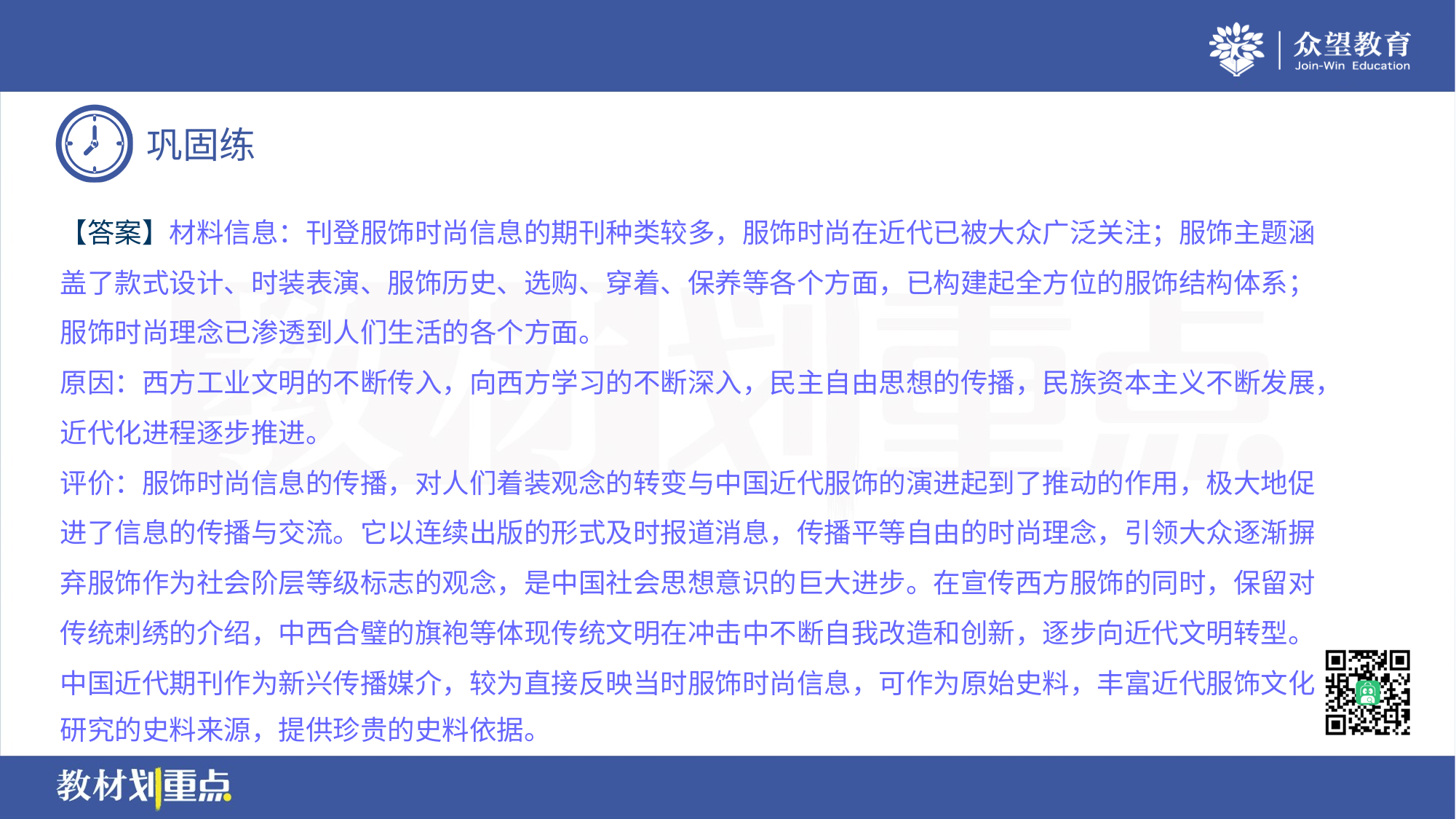

【答案】材料信息：刊登服饰时尚信息的期刊种类较多，服饰时尚在近代已被大众广泛关注；服饰主题涵
盖了款式设计、时装表演、服饰历史、选购、穿着、保养等各个方面，已构建起全方位的服饰结构体系；
服饰时尚理念已渗透到人们生活的各个方面。
原因：西方工业文明的不断传入，向西方学习的不断深入，民主自由思想的传播，民族资本主义不断发展，
近代化进程逐步推进。
评价：服饰时尚信息的传播，对人们着装观念的转变与中国近代服饰的演进起到了推动的作用，极大地促
进了信息的传播与交流。它以连续出版的形式及时报道消息，传播平等自由的时尚理念，引领大众逐渐摒
弃服饰作为社会阶层等级标志的观念，是中国社会思想意识的巨大进步。在宣传西方服饰的同时，保留对
传统刺绣的介绍，中西合璧的旗袍等体现传统文明在冲击中不断自我改造和创新，逐步向近代文明转型。
中国近代期刊作为新兴传播媒介，较为直接反映当时服饰时尚信息，可作为原始史料，丰富近代服饰文化
研究的史料来源，提供珍贵的史料依据。